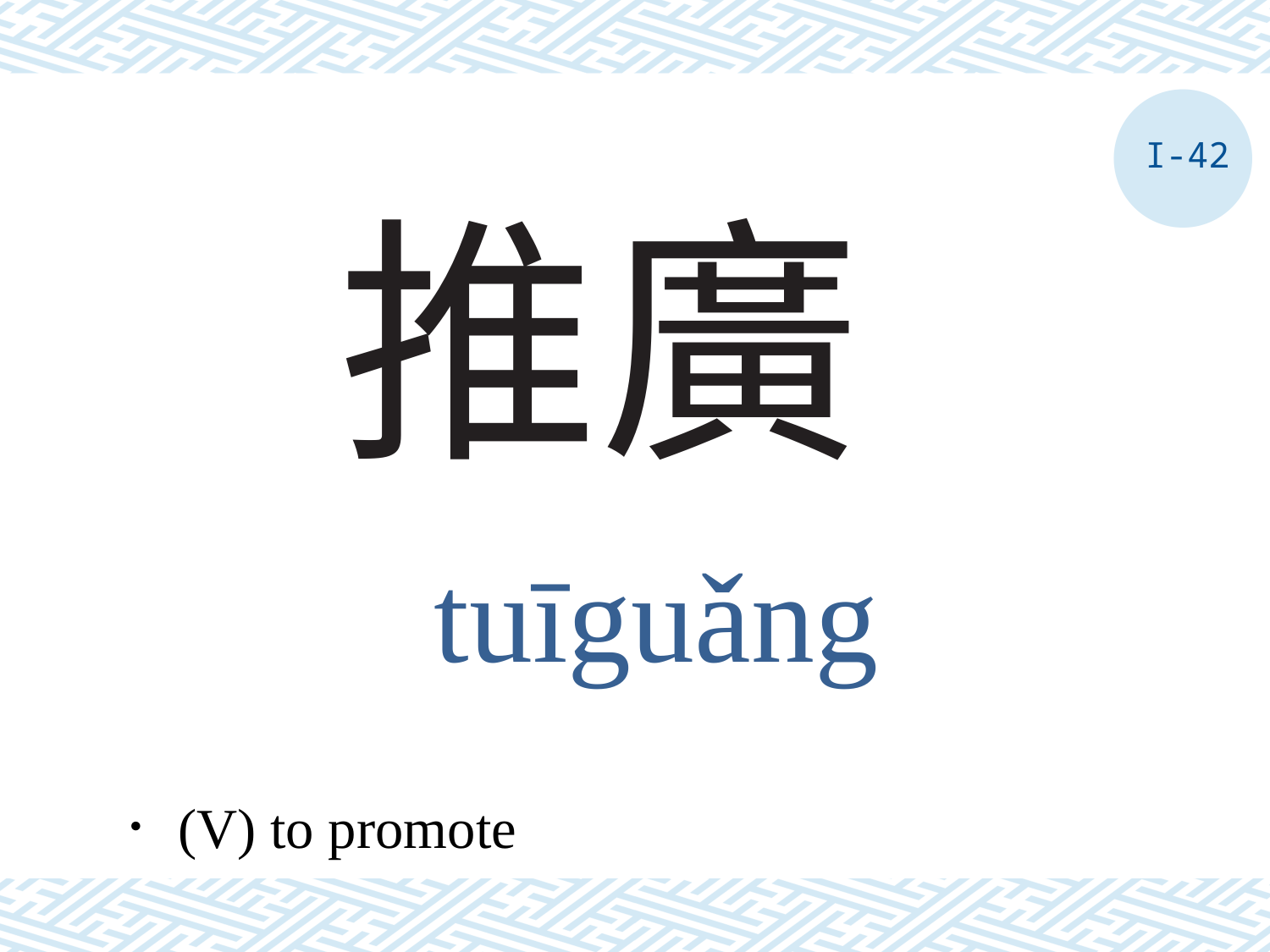

I-42

# 推廣
tuīguǎng
．(V) to promote